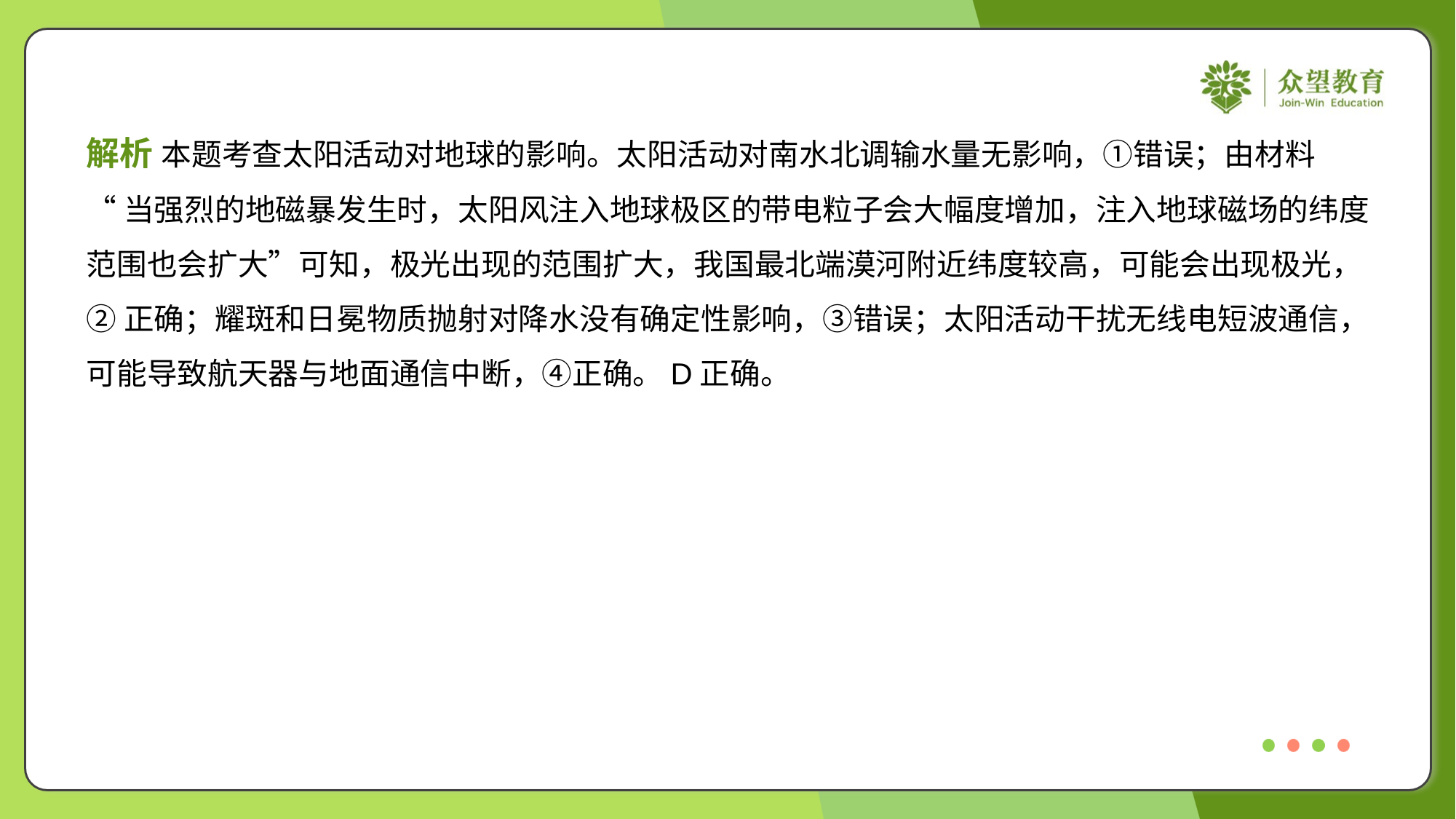

解析 本题考查太阳活动对地球的影响。太阳活动对南水北调输水量无影响，①错误；由材料
“当强烈的地磁暴发生时，太阳风注入地球极区的带电粒子会大幅度增加，注入地球磁场的纬度
范围也会扩大”可知，极光出现的范围扩大，我国最北端漠河附近纬度较高，可能会出现极光，
②正确；耀斑和日冕物质抛射对降水没有确定性影响，③错误；太阳活动干扰无线电短波通信，
可能导致航天器与地面通信中断，④正确。D正确。